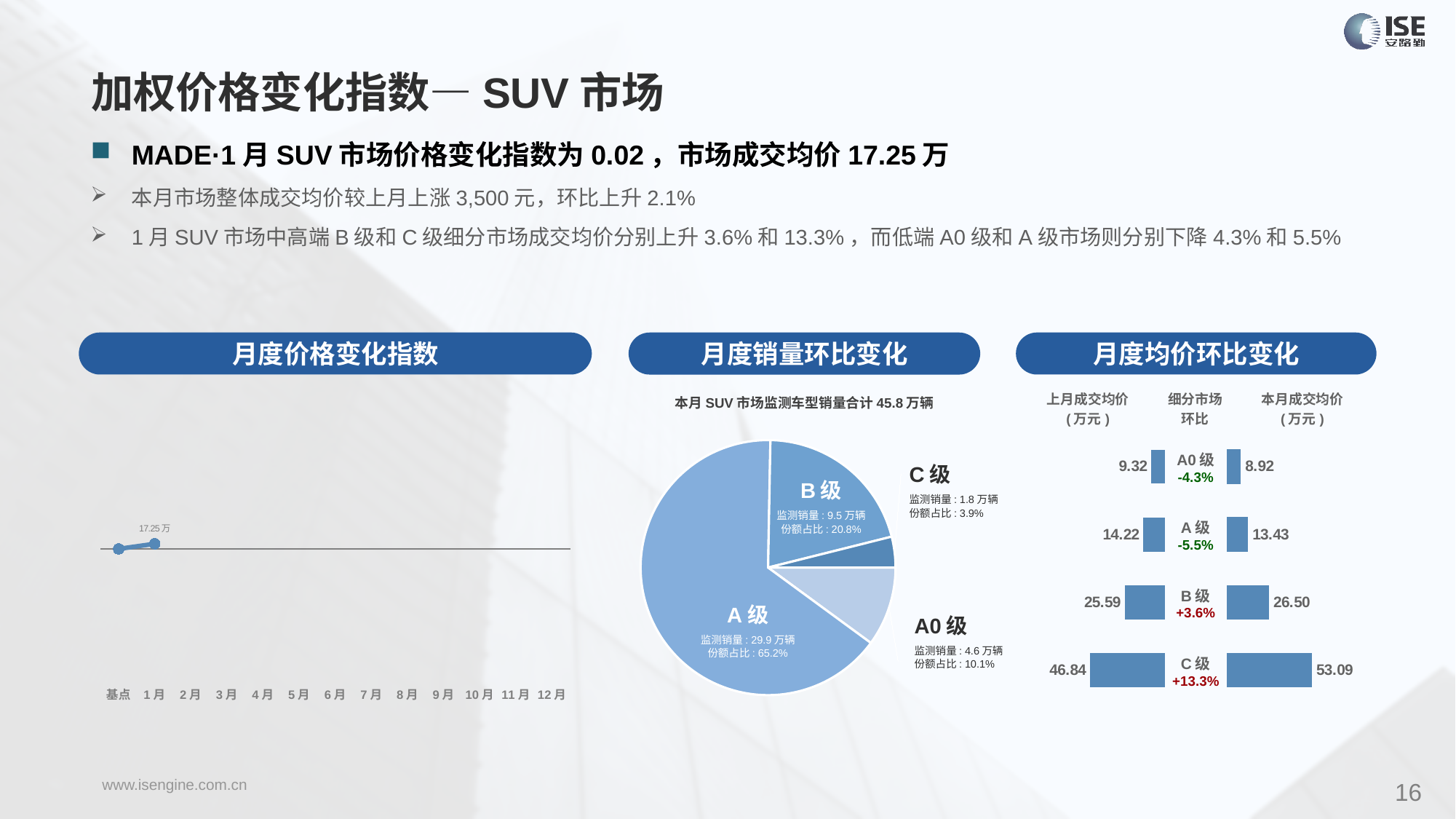

加权价格变化指数—SUV市场
MADE·1月SUV市场价格变化指数为0.02，市场成交均价17.25万
本月市场整体成交均价较上月上涨3,500元，环比上升2.1%
1月SUV市场中高端B级和C级细分市场成交均价分别上升3.6%和13.3%，而低端A0级和A级市场则分别下降4.3%和5.5%
月度价格变化指数

月度均价环比变化

月度销量环比变化

### Chart

| Category | Y2023 |
|---|---|
| 基点 | 0.0 |
| 1月 | 0.02 |
| 2月 | None |
| 3月 | None |
| 4月 | None |
| 5月 | None |
| 6月 | None |
| 7月 | None |
| 8月 | None |
| 9月 | None |
| 10月 | None |
| 11月 | None |
| 12月 | None |
本月SUV市场监测车型销量合计45.8万辆
| 上月成交均价 (万元) | 细分市场 环比 | 本月成交均价 (万元) |
| --- | --- | --- |

### Chart

| Category | 细分市场 |
|---|---|
| A0级 | 46107.0 |
| A级 | 298907.0 |
| B级 | 95323.0 |
| C级 | 17889.0 |
| A0级 -4.3% |
| --- |
| A级 -5.5% |
| B级 +3.6% |
| C级 +13.3% |

### Chart

| Category | 成交均价 |
|---|---|
| A0 | 9.32 |
| A | 14.22 |
| B | 25.59 |
| C | 46.84 |

### Chart

| Category | 金额 |
|---|---|
| A0 | 8.923222352354307 |
| A | 13.431631921299942 |
| B | 26.503535575884097 |
| C | 53.08536057912684 |
C级
监测销量: 1.8万辆
份额占比: 3.9%
B级
监测销量: 9.5万辆
份额占比: 20.8%
A级
监测销量: 29.9万辆
份额占比: 65.2%
A0级
监测销量: 4.6万辆
份额占比: 10.1%
16